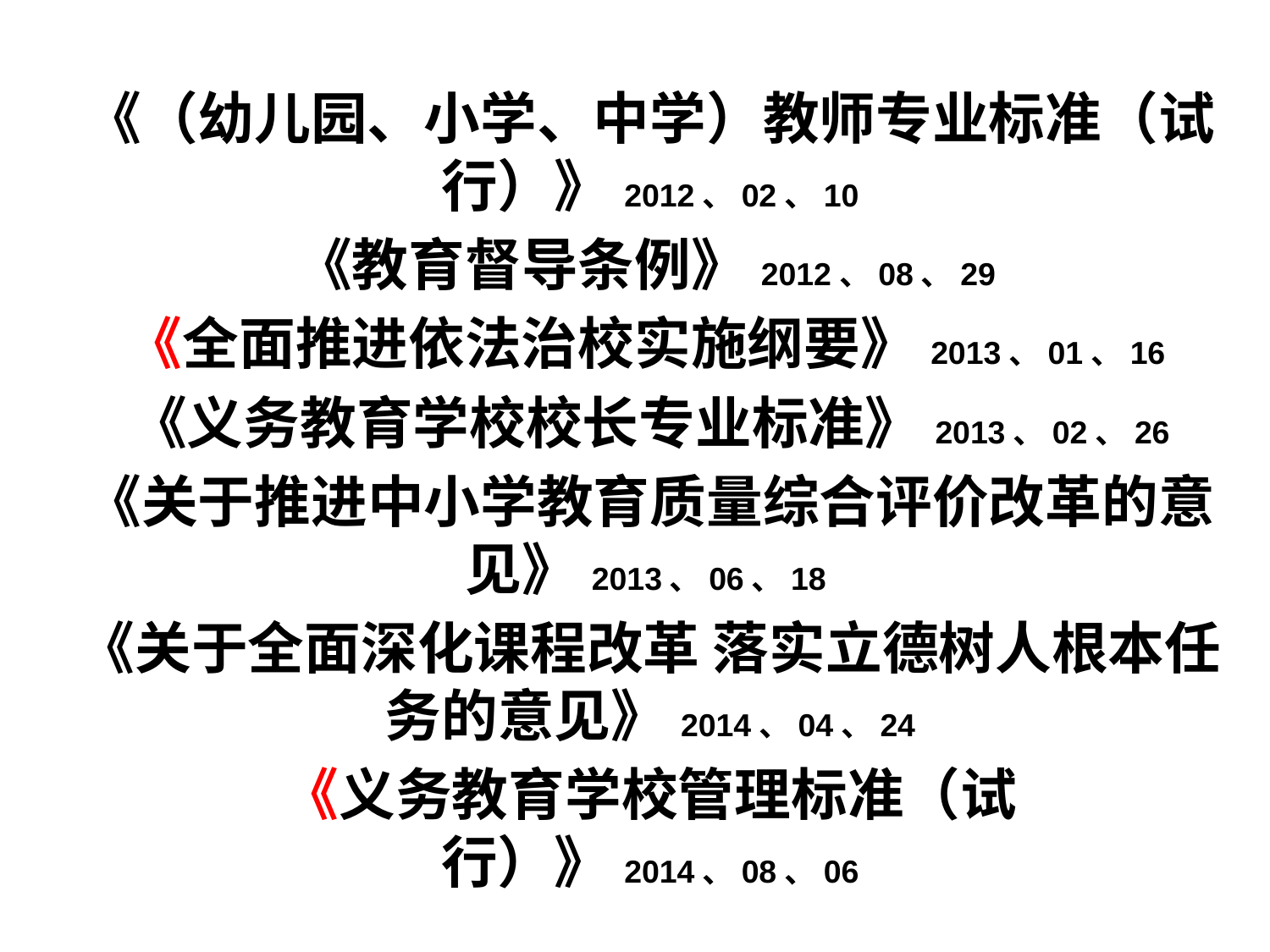

《（幼儿园、小学、中学）教师专业标准（试行）》2012、02、10
《教育督导条例》2012、08、29
《全面推进依法治校实施纲要》2013、01、16
《义务教育学校校长专业标准》2013、02、26
《关于推进中小学教育质量综合评价改革的意见》2013、06、18
《关于全面深化课程改革 落实立德树人根本任务的意见》2014、04、24
《义务教育学校管理标准（试行）》2014、08、06